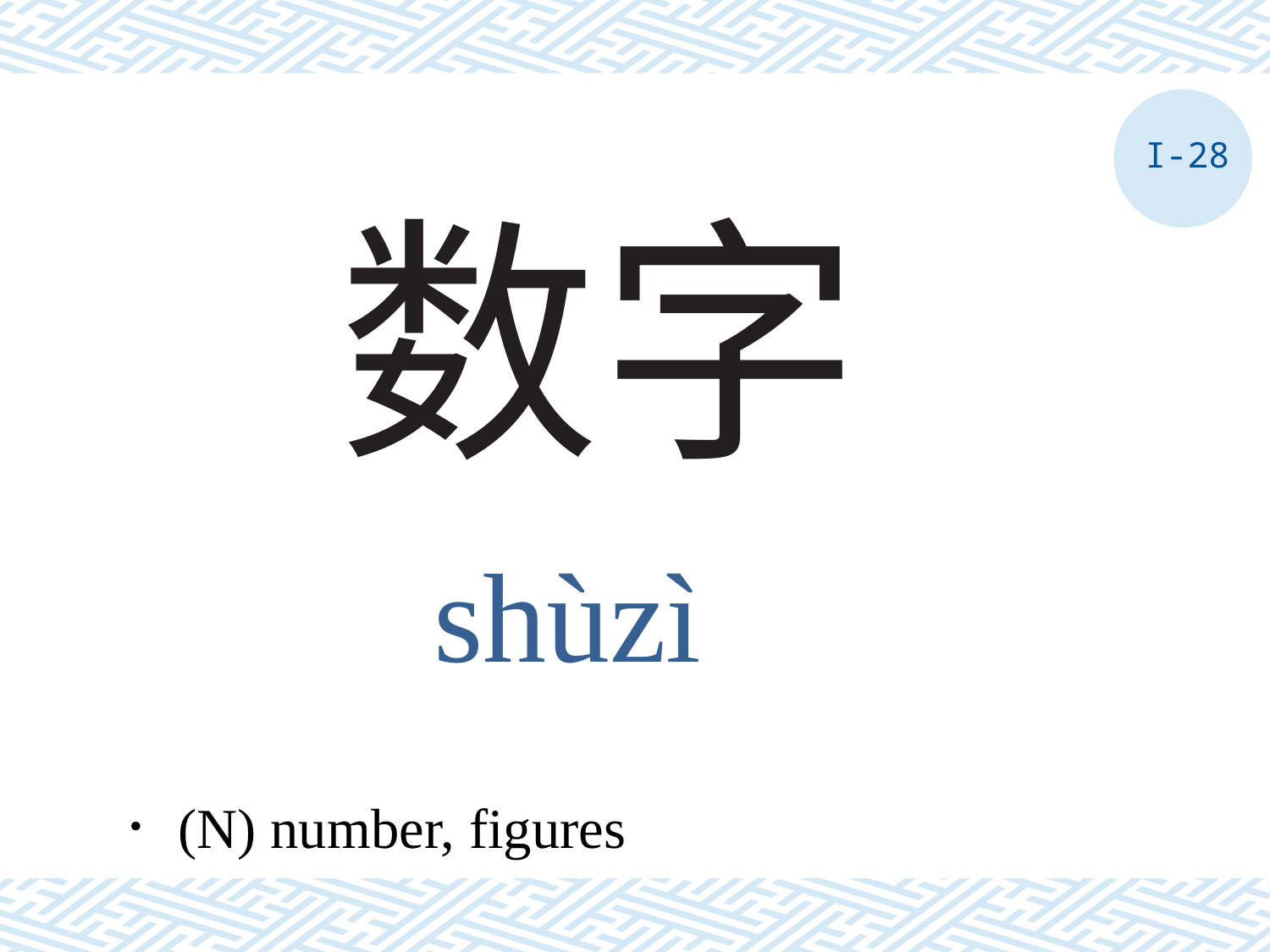

I-28

# 数字
shùzì
．(N) number, figures